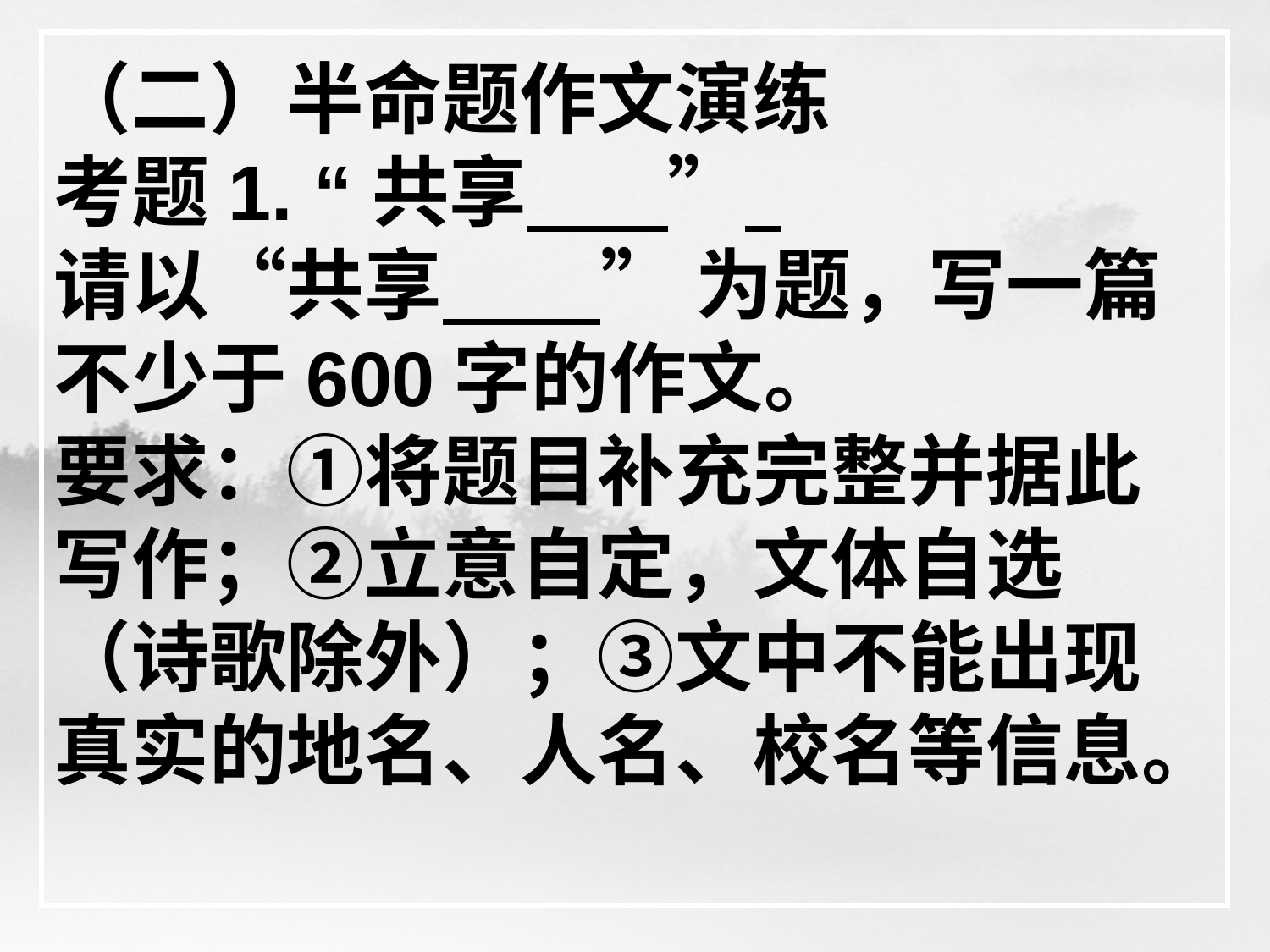

# （二）半命题作文演练 考题1. “共享        ” 请以“共享         ” 为题，写一篇不少于600字的作文。 要求：①将题目补充完整并据此写作；②立意自定，文体自选（诗歌除外）；③文中不能出现真实的地名、人名、校名等信息。